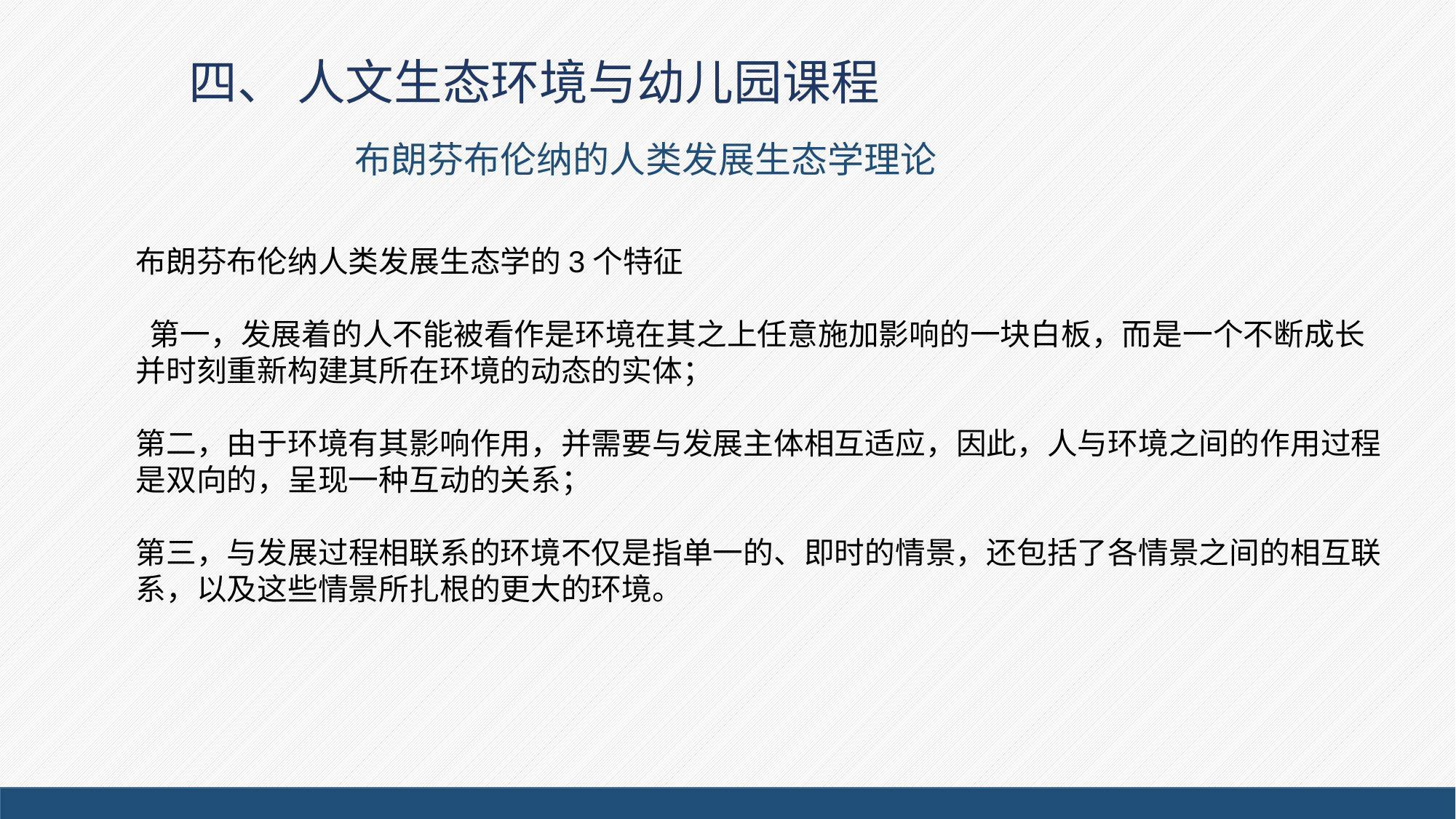

# 四、 人文生态环境与幼儿园课程
布朗芬布伦纳的人类发展生态学理论
布朗芬布伦纳人类发展生态学的3个特征

 第一，发展着的人不能被看作是环境在其之上任意施加影响的一块白板，而是一个不断成长并时刻重新构建其所在环境的动态的实体；

第二，由于环境有其影响作用，并需要与发展主体相互适应，因此，人与环境之间的作用过程是双向的，呈现一种互动的关系；

第三，与发展过程相联系的环境不仅是指单一的、即时的情景，还包括了各情景之间的相互联系，以及这些情景所扎根的更大的环境。